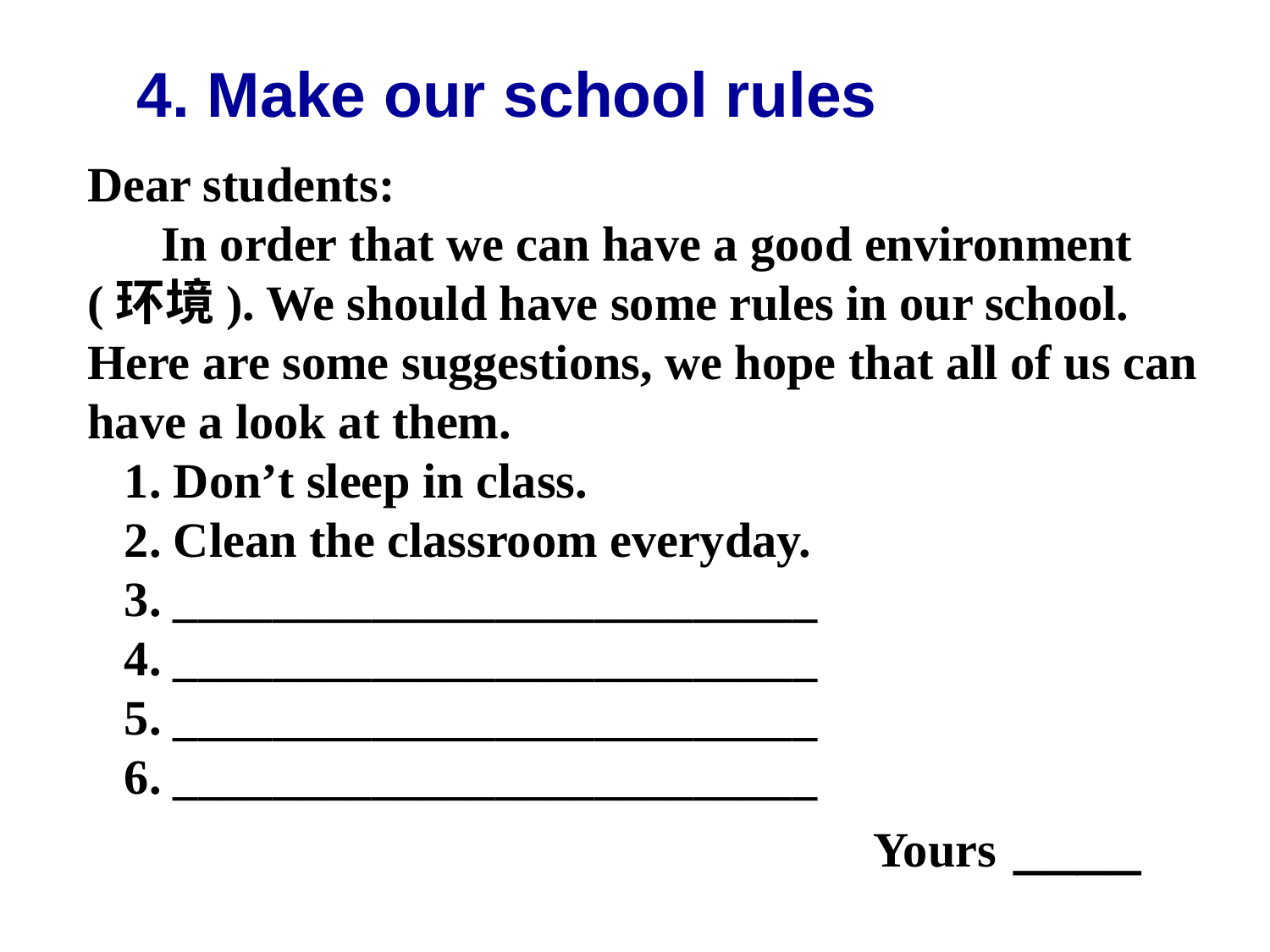

# 4. Make our school rules
Dear students:
      In order that we can have a good environment (环境). We should have some rules in our school. Here are some suggestions, we hope that all of us can have a look at them.
   1. Don’t sleep in class.
   2. Clean the classroom everyday.
   3. __________________________
   4. __________________________
   5. __________________________
   6. __________________________
                                                                Yours ____